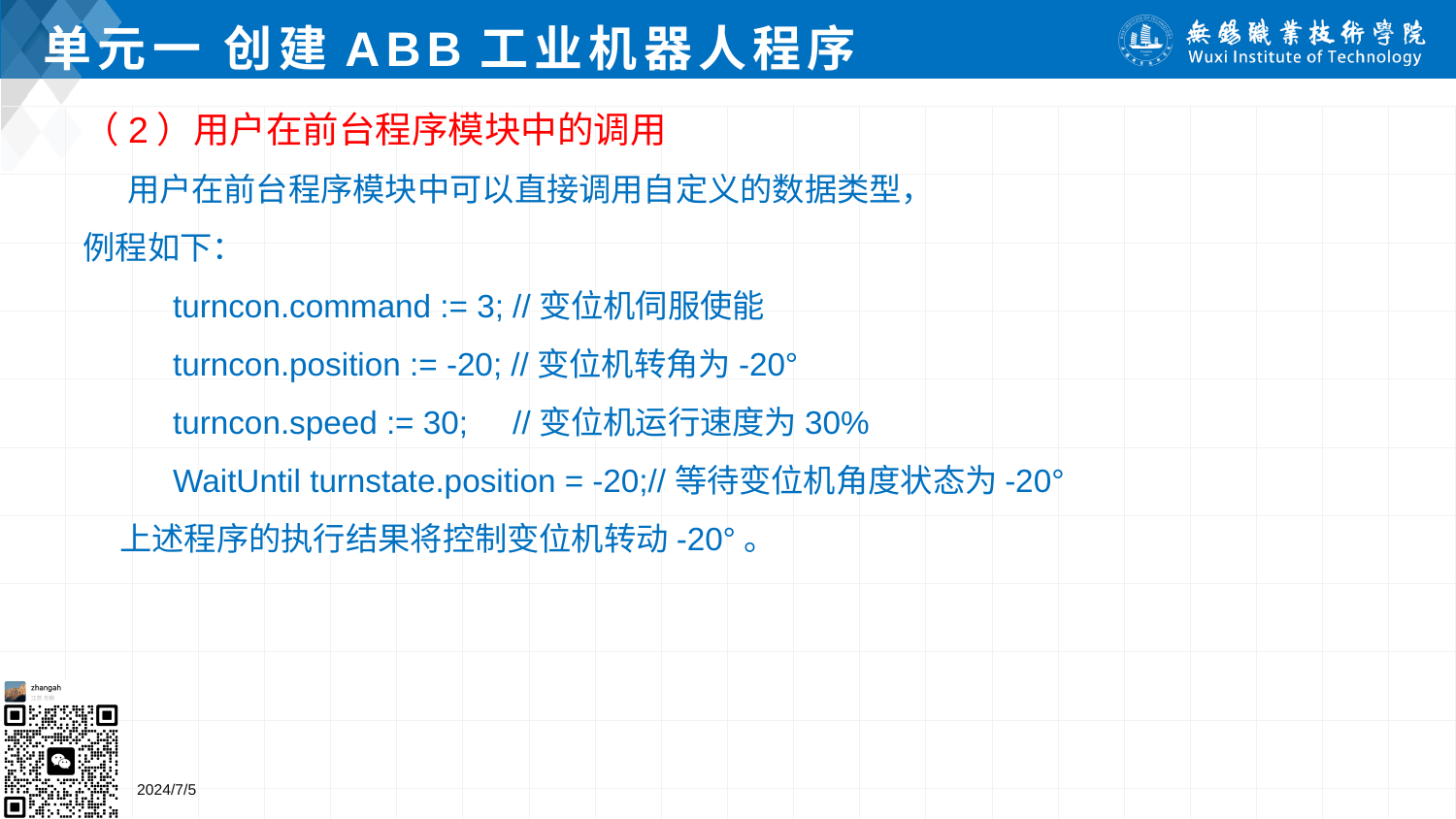

# 单元一 创建ABB工业机器人程序
（2）用户在前台程序模块中的调用
     用户在前台程序模块中可以直接调用自定义的数据类型，
例程如下：
          turncon.command := 3; //变位机伺服使能
          turncon.position := -20; //变位机转角为-20°
          turncon.speed := 30;     //变位机运行速度为30%
          WaitUntil turnstate.position = -20;//等待变位机角度状态为-20°
    上述程序的执行结果将控制变位机转动-20°。
2024/7/5